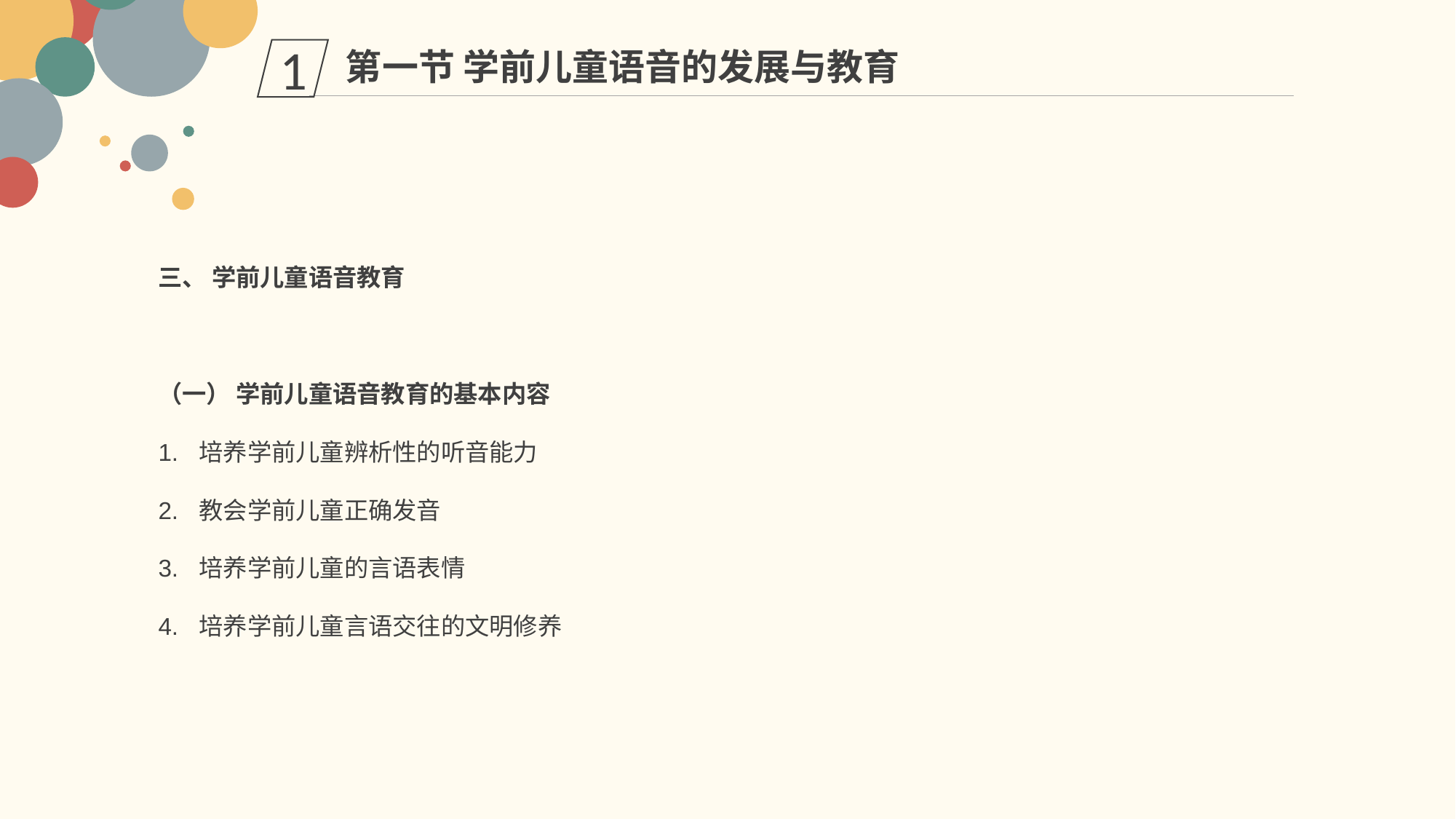

第一节 学前儿童语音的发展与教育
1
三、 学前儿童语音教育

（一） 学前儿童语音教育的基本内容
培养学前儿童辨析性的听音能力
教会学前儿童正确发音
培养学前儿童的言语表情
培养学前儿童言语交往的文明修养